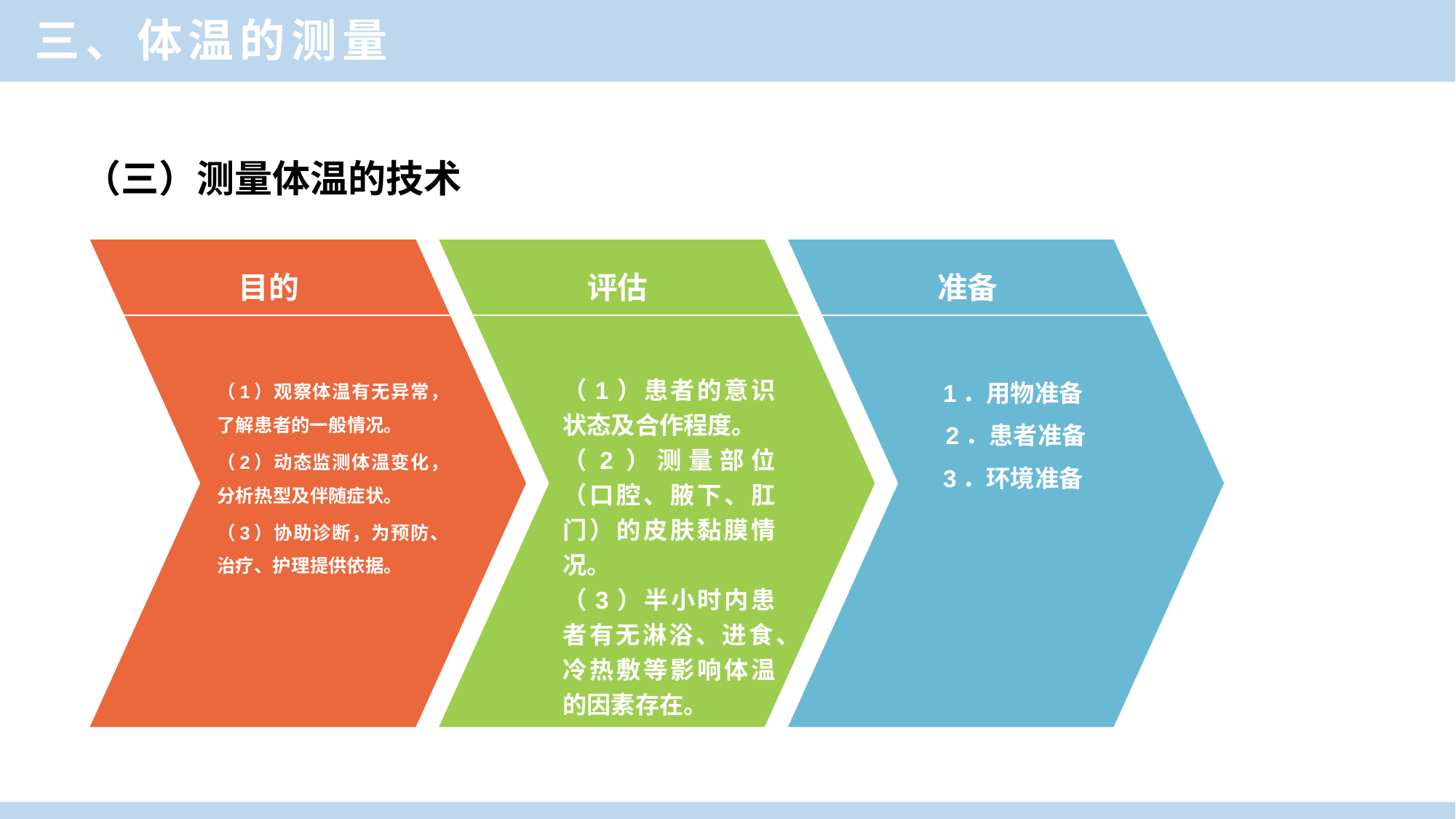

三、体温的测量
（三）测量体温的技术

目的
评估
准备
（1）观察体温有无异常，了解患者的一般情况。
（2）动态监测体温变化，分析热型及伴随症状。
（3）协助诊断，为预防、治疗、护理提供依据。
（1）患者的意识状态及合作程度。
（2）测量部位（口腔、腋下、肛门）的皮肤黏膜情况。
（3）半小时内患者有无淋浴、进食、冷热敷等影响体温的因素存在。
1．用物准备
2．患者准备
3．环境准备